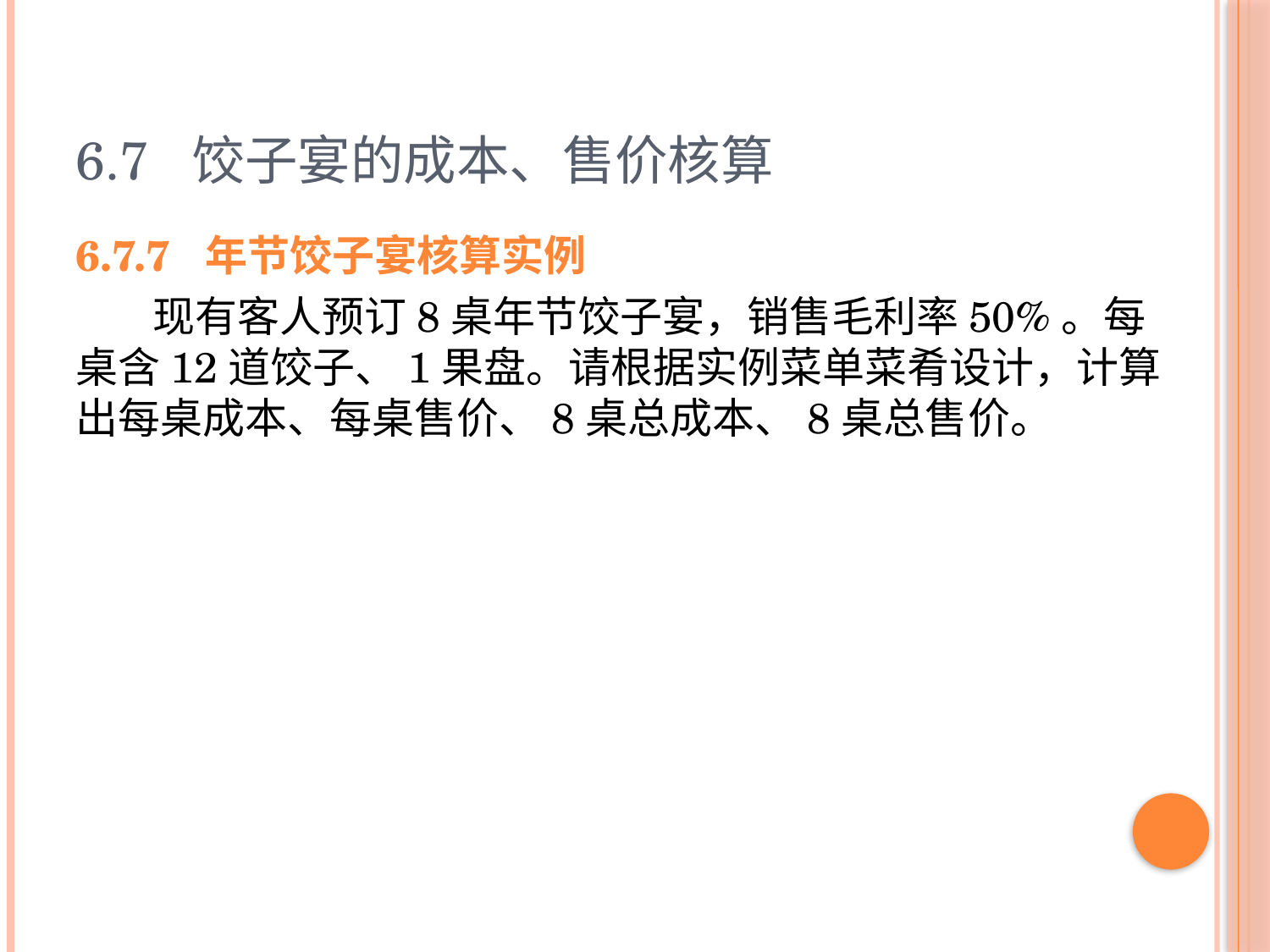

# 6.7  饺子宴的成本、售价核算
6.7.7  年节饺子宴核算实例
       现有客人预订8桌年节饺子宴，销售毛利率50%。每桌含12道饺子、1果盘。请根据实例菜单菜肴设计，计算出每桌成本、每桌售价、8桌总成本、8桌总售价。